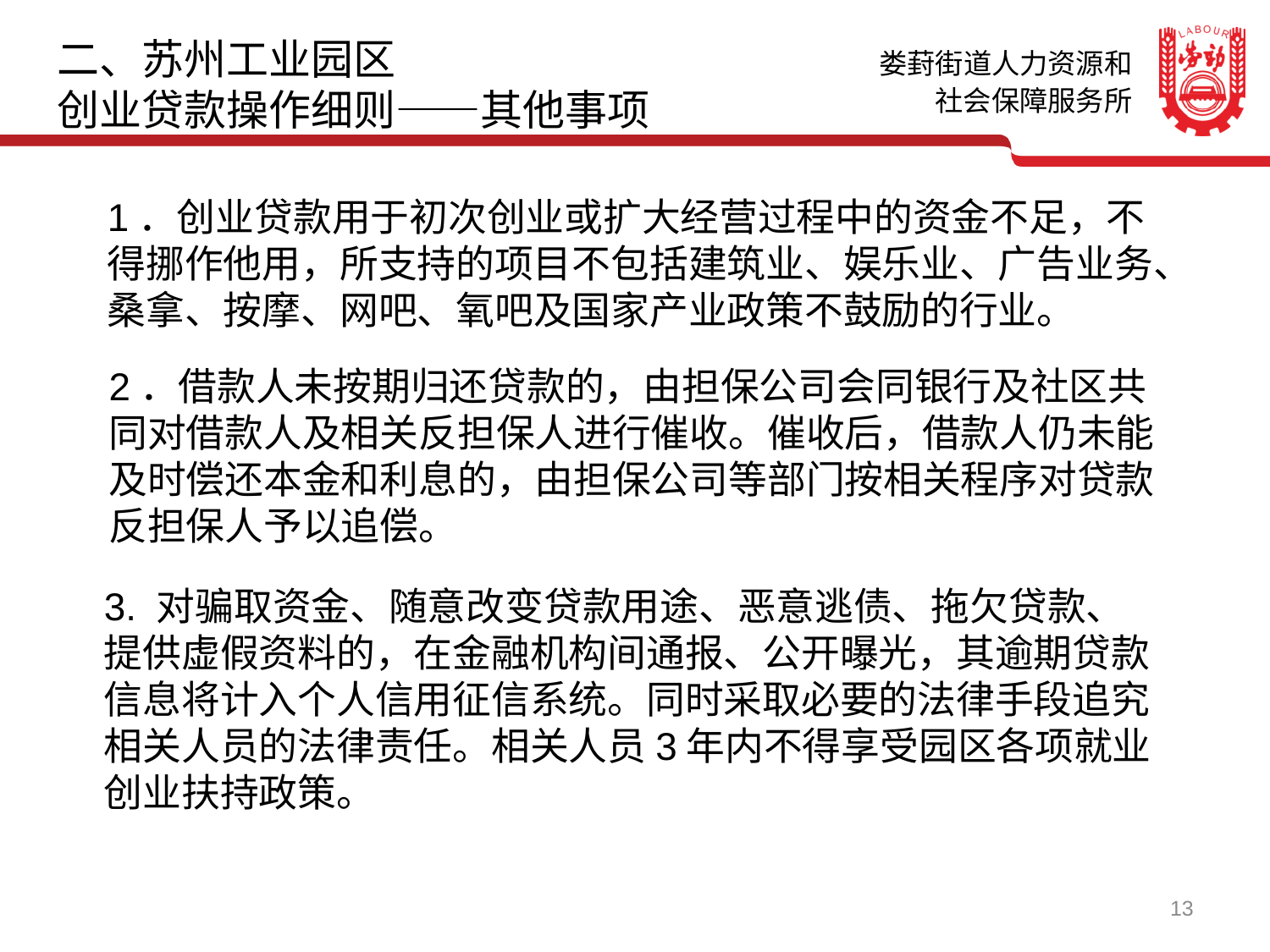

二、苏州工业园区
创业贷款操作细则——其他事项
1．创业贷款用于初次创业或扩大经营过程中的资金不足，不得挪作他用，所支持的项目不包括建筑业、娱乐业、广告业务、桑拿、按摩、网吧、氧吧及国家产业政策不鼓励的行业。
2．借款人未按期归还贷款的，由担保公司会同银行及社区共同对借款人及相关反担保人进行催收。催收后，借款人仍未能及时偿还本金和利息的，由担保公司等部门按相关程序对贷款反担保人予以追偿。
3. 对骗取资金、随意改变贷款用途、恶意逃债、拖欠贷款、提供虚假资料的，在金融机构间通报、公开曝光，其逾期贷款信息将计入个人信用征信系统。同时采取必要的法律手段追究相关人员的法律责任。相关人员3年内不得享受园区各项就业创业扶持政策。
13